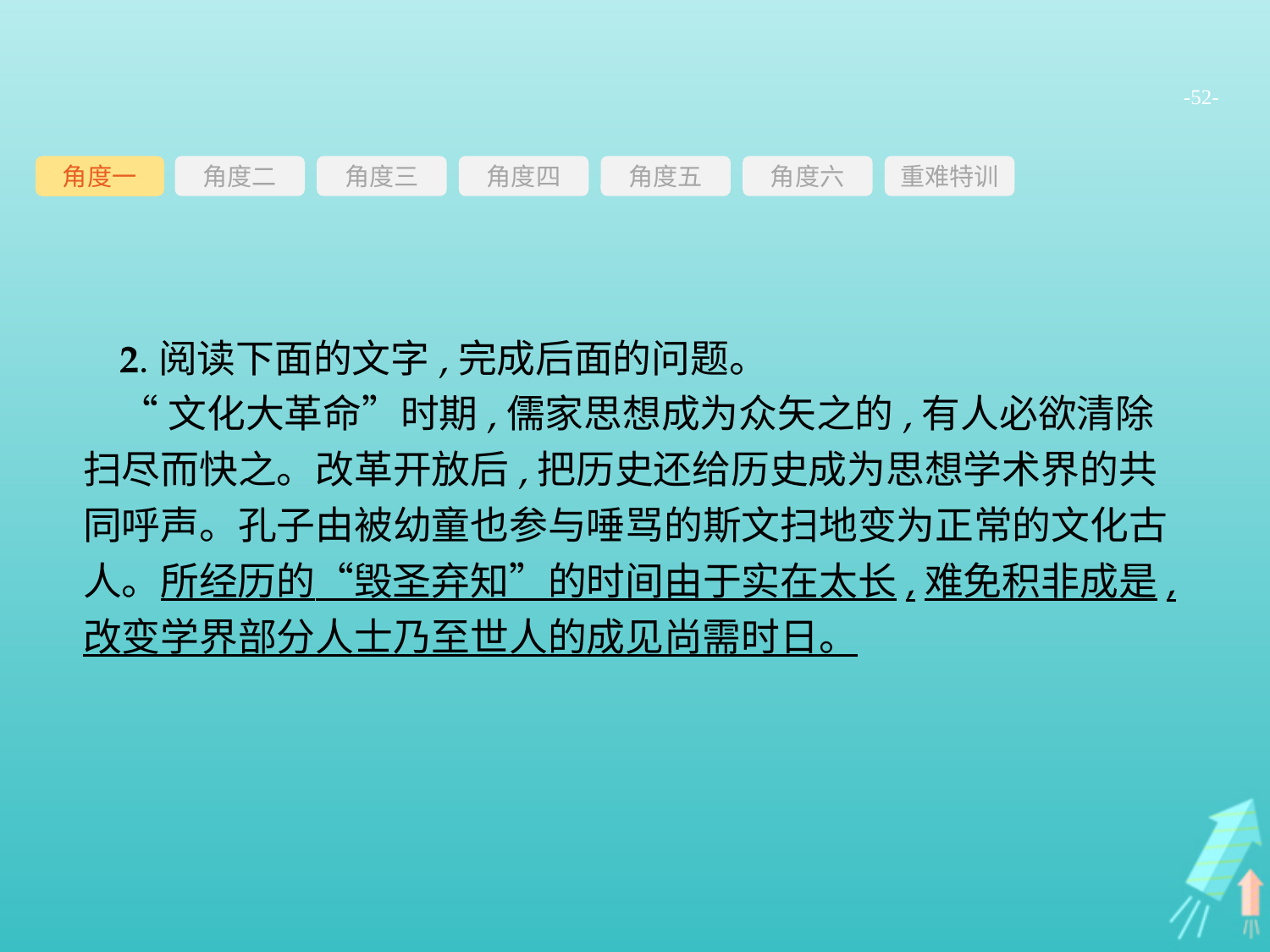

-52-
角度三
角度四
角度五
角度六
重难特训
角度二
角度一
2.阅读下面的文字,完成后面的问题。
“文化大革命”时期,儒家思想成为众矢之的,有人必欲清除扫尽而快之。改革开放后,把历史还给历史成为思想学术界的共同呼声。孔子由被幼童也参与唾骂的斯文扫地变为正常的文化古人。所经历的“毁圣弃知”的时间由于实在太长,难免积非成是,改变学界部分人士乃至世人的成见尚需时日。